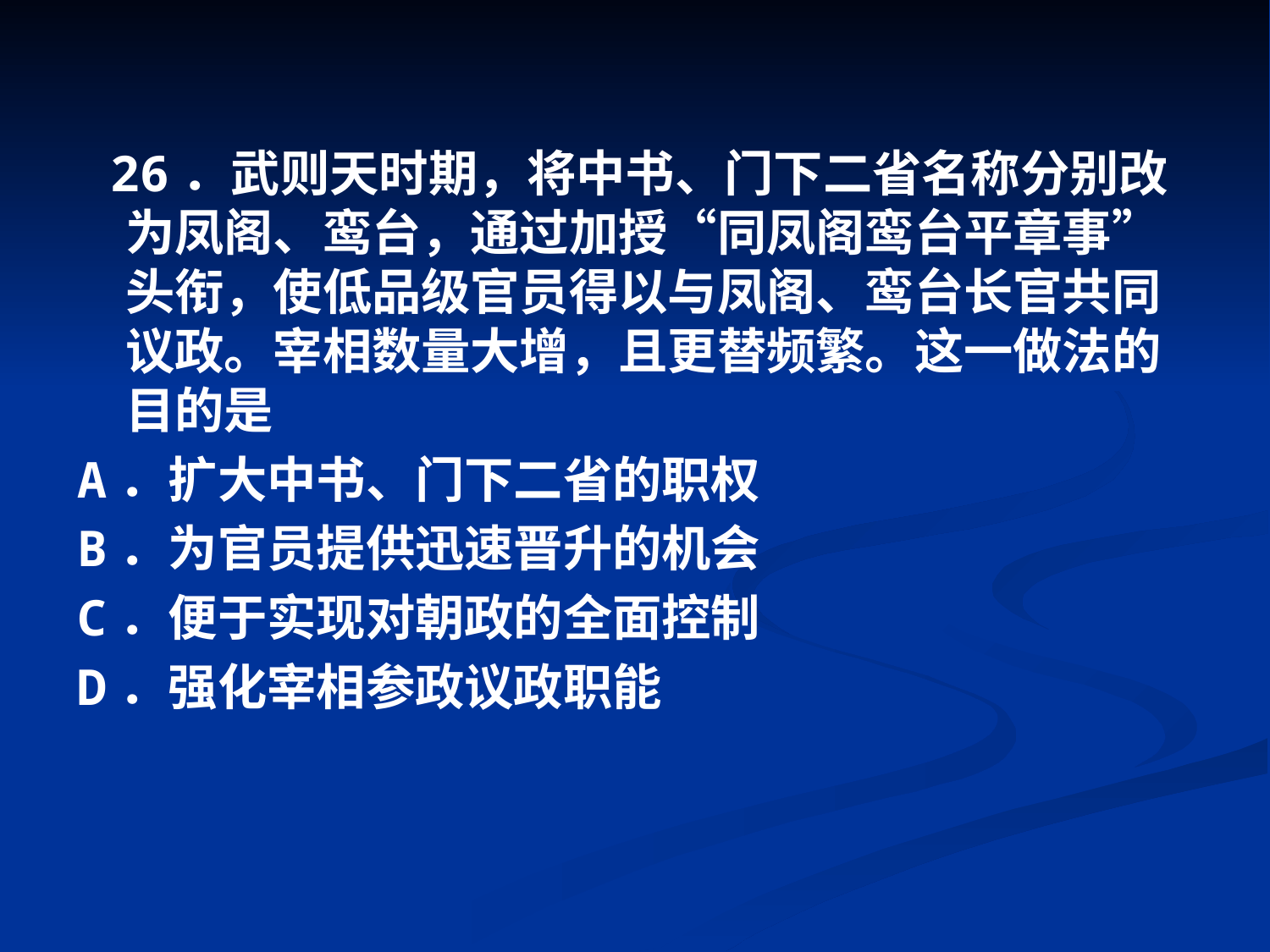

26．武则天时期，将中书、门下二省名称分别改为凤阁、鸾台，通过加授“同凤阁鸾台平章事”头衔，使低品级官员得以与凤阁、鸾台长官共同议政。宰相数量大增，且更替频繁。这一做法的目的是
A．扩大中书、门下二省的职权
B．为官员提供迅速晋升的机会
C．便于实现对朝政的全面控制
D．强化宰相参政议政职能